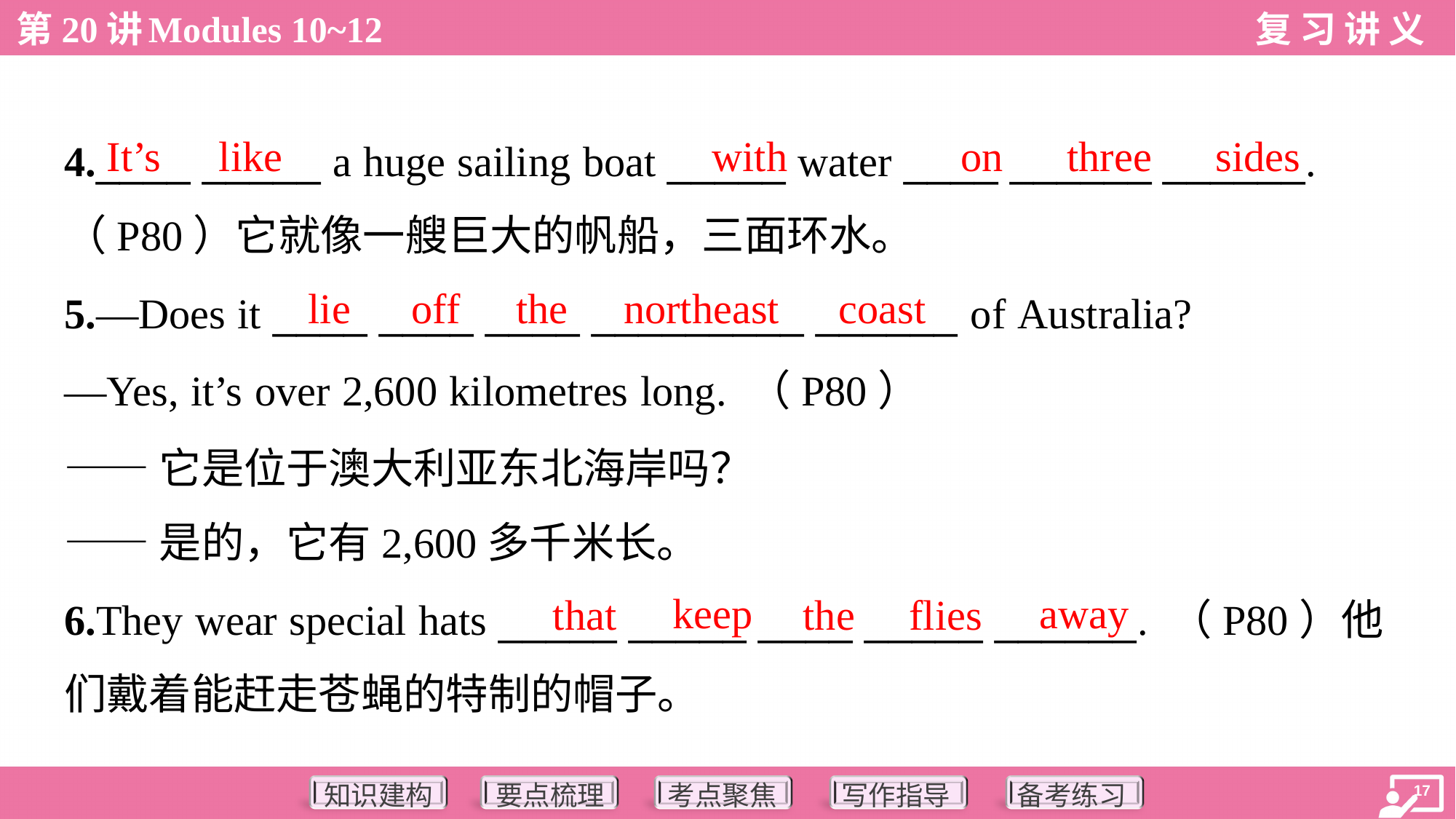

It’s
like
with
on
three
sides
4.____ _____ a huge sailing boat _____ water ____ ______ ______.
（P80）它就像一艘巨大的帆船，三面环水。
lie
off
the
northeast
coast
5.—Does it ____ ____ ____ _________ ______ of Australia?
—Yes, it’s over 2,600 kilometres long. （P80）
——它是位于澳大利亚东北海岸吗？
——是的，它有2,600多千米长。
keep
away
that
the
flies
6.They wear special hats _____ _____ ____ _____ ______. （P80）他
们戴着能赶走苍蝇的特制的帽子。